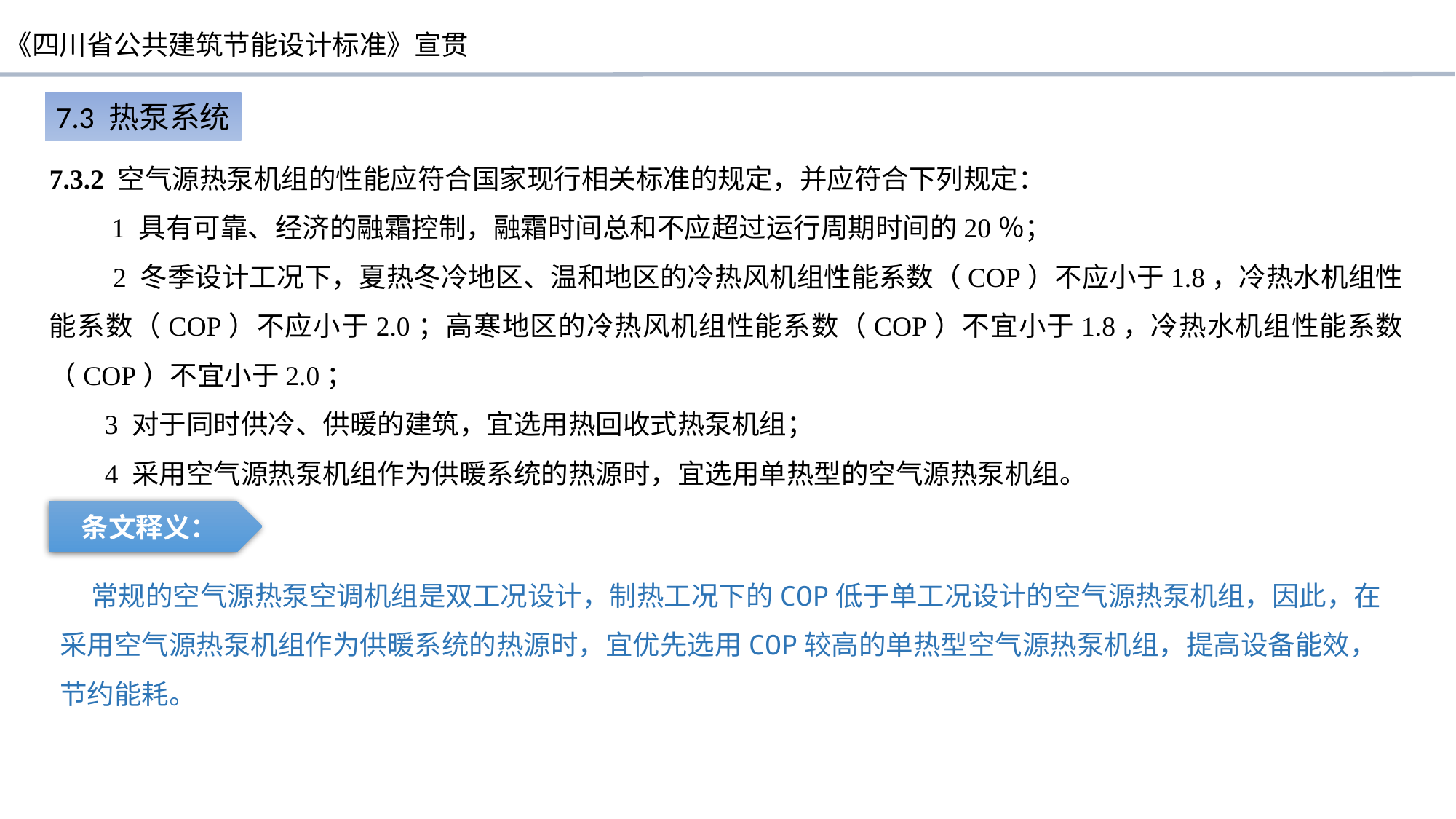

7.3 热泵系统
7.3.2 空气源热泵机组的性能应符合国家现行相关标准的规定，并应符合下列规定：
         1 具有可靠、经济的融霜控制，融霜时间总和不应超过运行周期时间的20％；
         2 冬季设计工况下，夏热冬冷地区、温和地区的冷热风机组性能系数（COP）不应小于1.8，冷热水机组性能系数（COP）不应小于2.0；高寒地区的冷热风机组性能系数（COP）不宜小于1.8，冷热水机组性能系数（COP）不宜小于2.0；
        3 对于同时供冷、供暖的建筑，宜选用热回收式热泵机组；
        4 采用空气源热泵机组作为供暖系统的热源时，宜选用单热型的空气源热泵机组。
条文释义：
    常规的空气源热泵空调机组是双工况设计，制热工况下的COP低于单工况设计的空气源热泵机组，因此，在采用空气源热泵机组作为供暖系统的热源时，宜优先选用COP较高的单热型空气源热泵机组，提高设备能效，节约能耗。